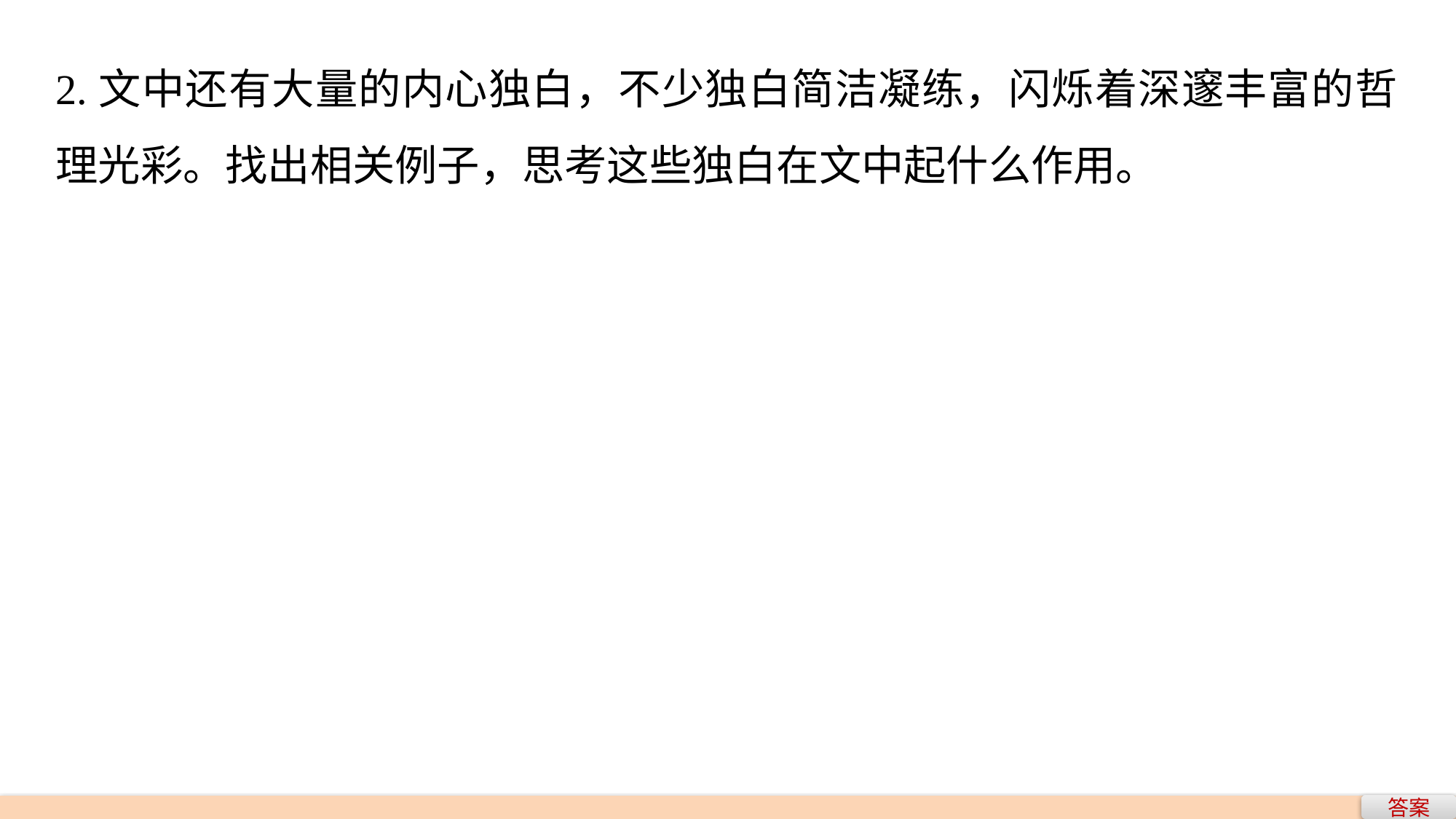

2.文中还有大量的内心独白，不少独白简洁凝练，闪烁着深邃丰富的哲理光彩。找出相关例子，思考这些独白在文中起什么作用。
答案